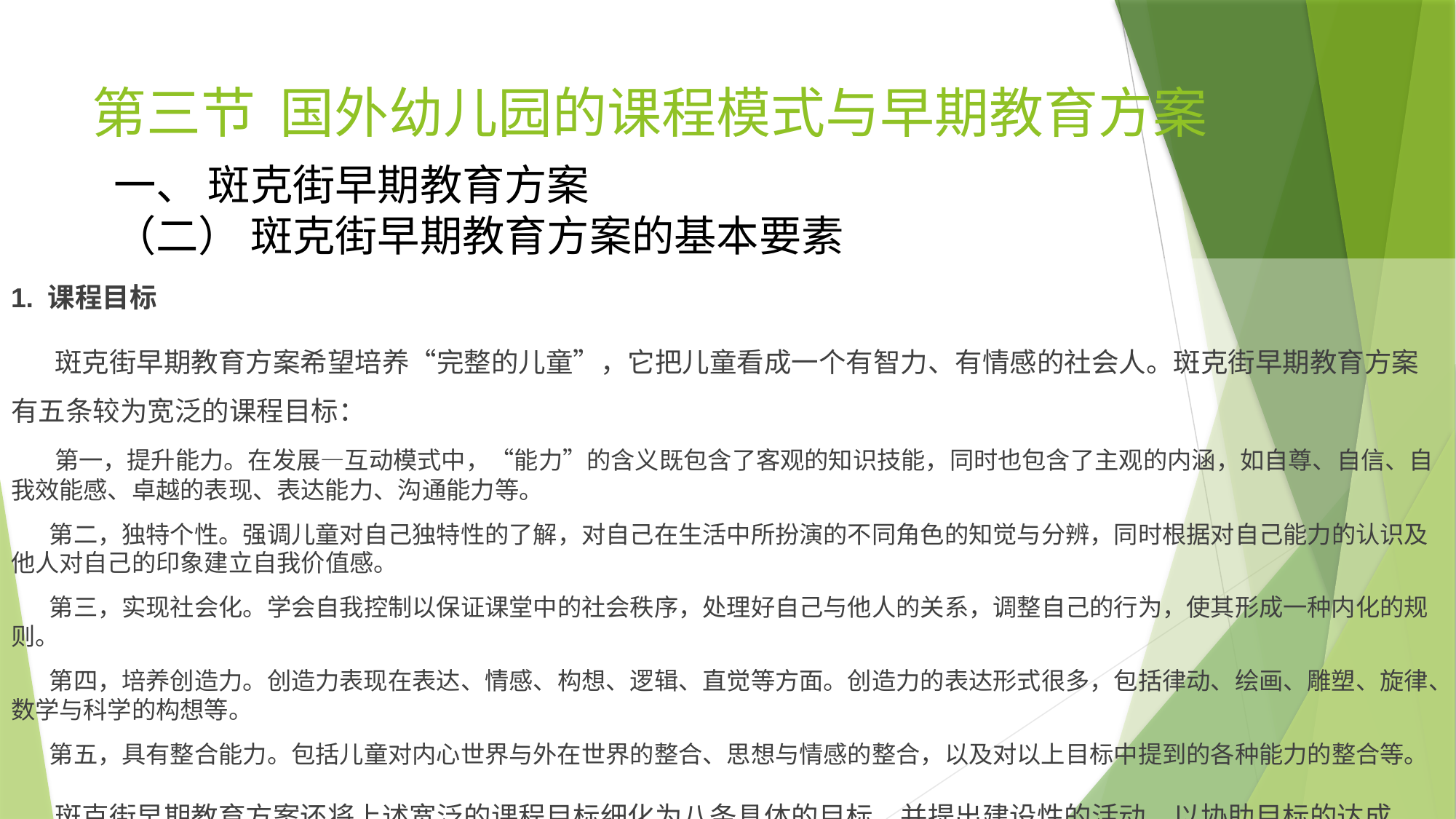

# 第三节  国外幼儿园的课程模式与早期教育方案
一、 斑克街早期教育方案
（二） 斑克街早期教育方案的基本要素
1. 课程目标
      斑克街早期教育方案希望培养“完整的儿童”，它把儿童看成一个有智力、有情感的社会人。斑克街早期教育方案有五条较为宽泛的课程目标：
      第一，提升能力。在发展—互动模式中，“能力”的含义既包含了客观的知识技能，同时也包含了主观的内涵，如自尊、自信、自我效能感、卓越的表现、表达能力、沟通能力等。
      第二，独特个性。强调儿童对自己独特性的了解，对自己在生活中所扮演的不同角色的知觉与分辨，同时根据对自己能力的认识及他人对自己的印象建立自我价值感。
      第三，实现社会化。学会自我控制以保证课堂中的社会秩序，处理好自己与他人的关系，调整自己的行为，使其形成一种内化的规则。
      第四，培养创造力。创造力表现在表达、情感、构想、逻辑、直觉等方面。创造力的表达形式很多，包括律动、绘画、雕塑、旋律、数学与科学的构想等。
      第五，具有整合能力。包括儿童对内心世界与外在世界的整合、思想与情感的整合，以及对以上目标中提到的各种能力的整合等。
      斑克街早期教育方案还将上述宽泛的课程目标细化为八条具体的目标，并提出建设性的活动，以协助目标的达成。